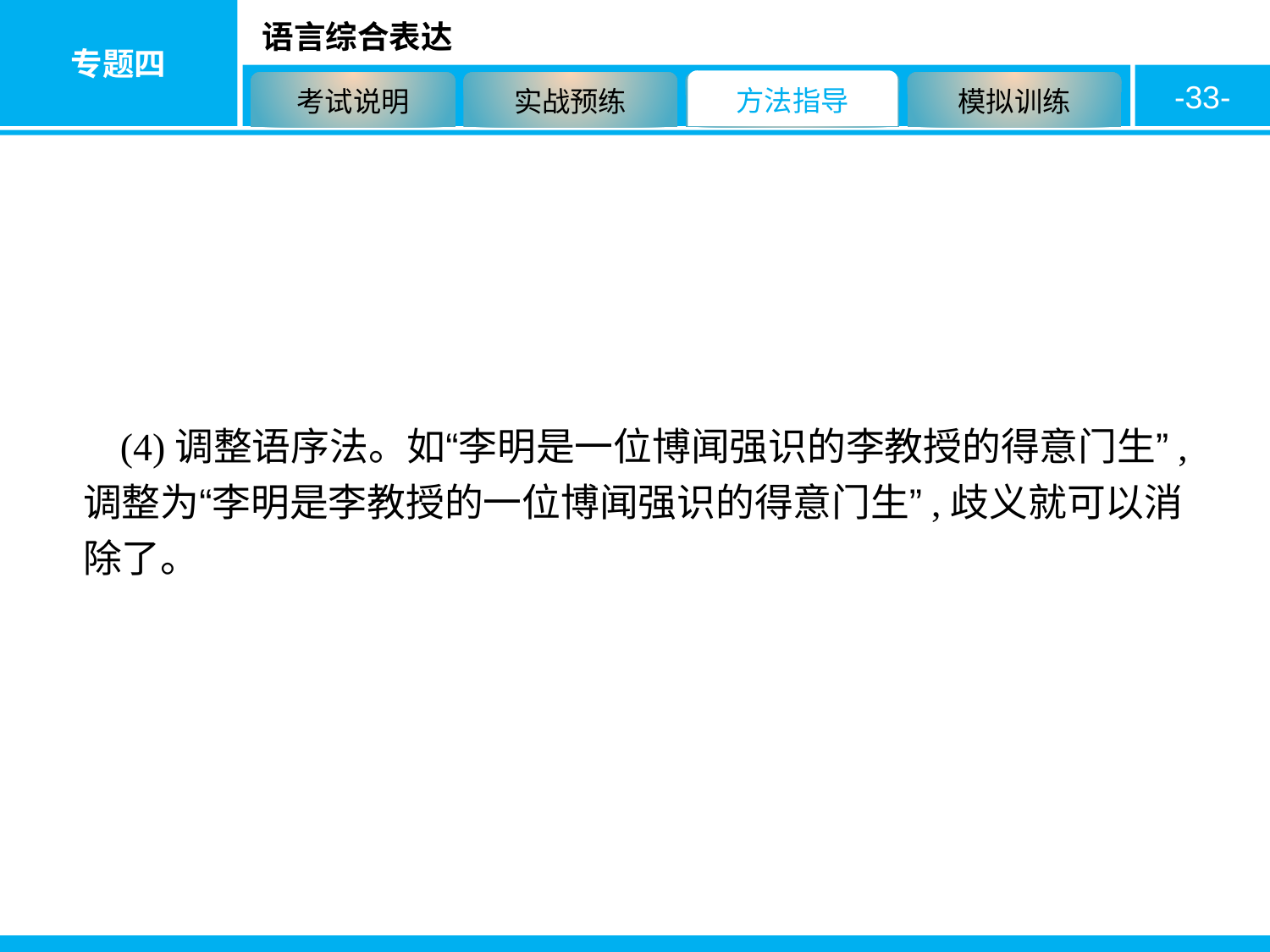

-33-
(4)调整语序法。如“李明是一位博闻强识的李教授的得意门生”,调整为“李明是李教授的一位博闻强识的得意门生”,歧义就可以消除了。